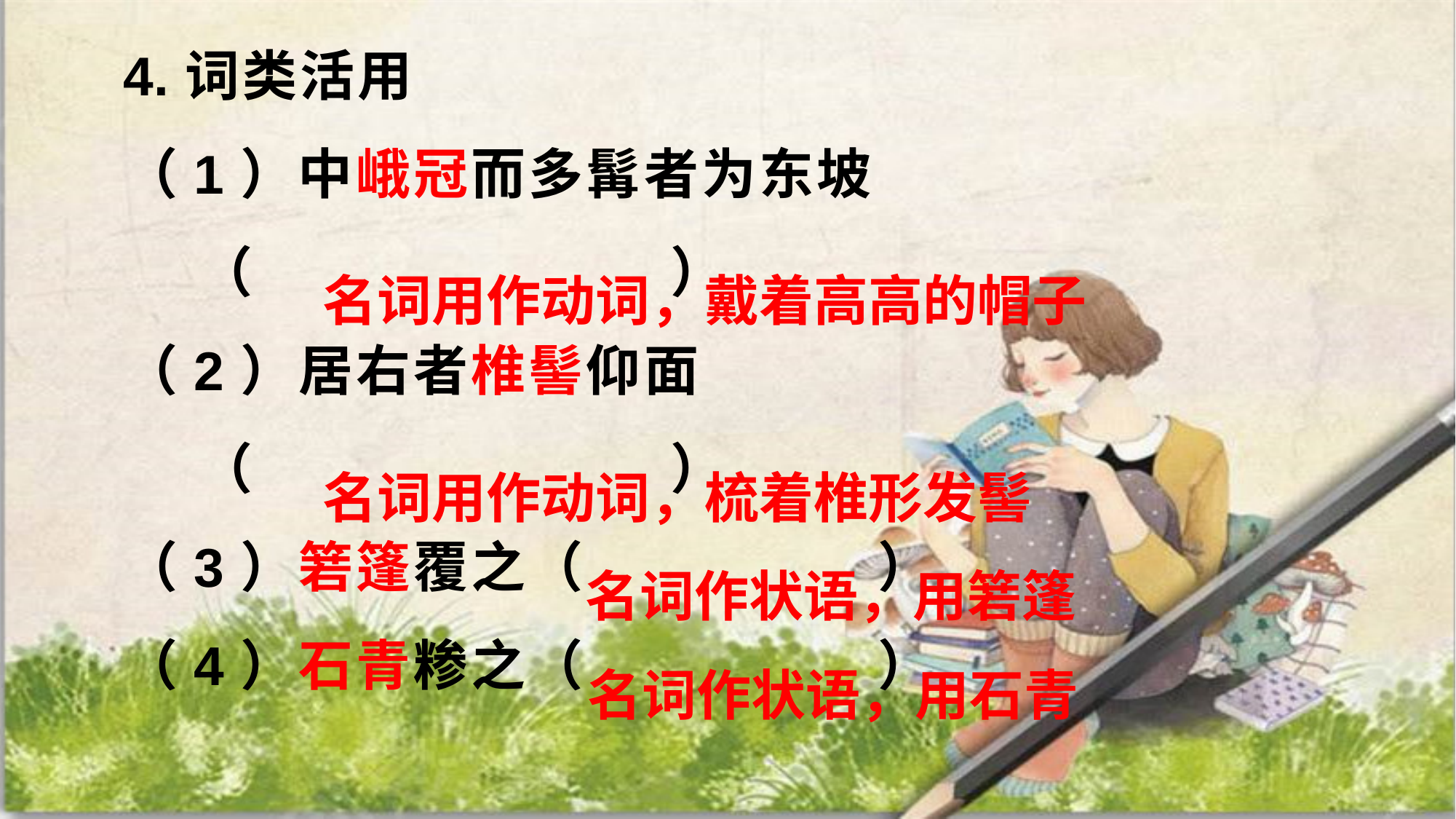

4.词类活用（1）中峨冠而多髯者为东坡
    （                           ）（2）居右者椎髻仰面
    （                           ）（3）箬篷覆之（                   ）（4）石青糁之（                   ）
名词用作动词，戴着高高的帽子
名词用作动词，梳着椎形发髻
名词作状语，用箬篷
名词作状语，用石青